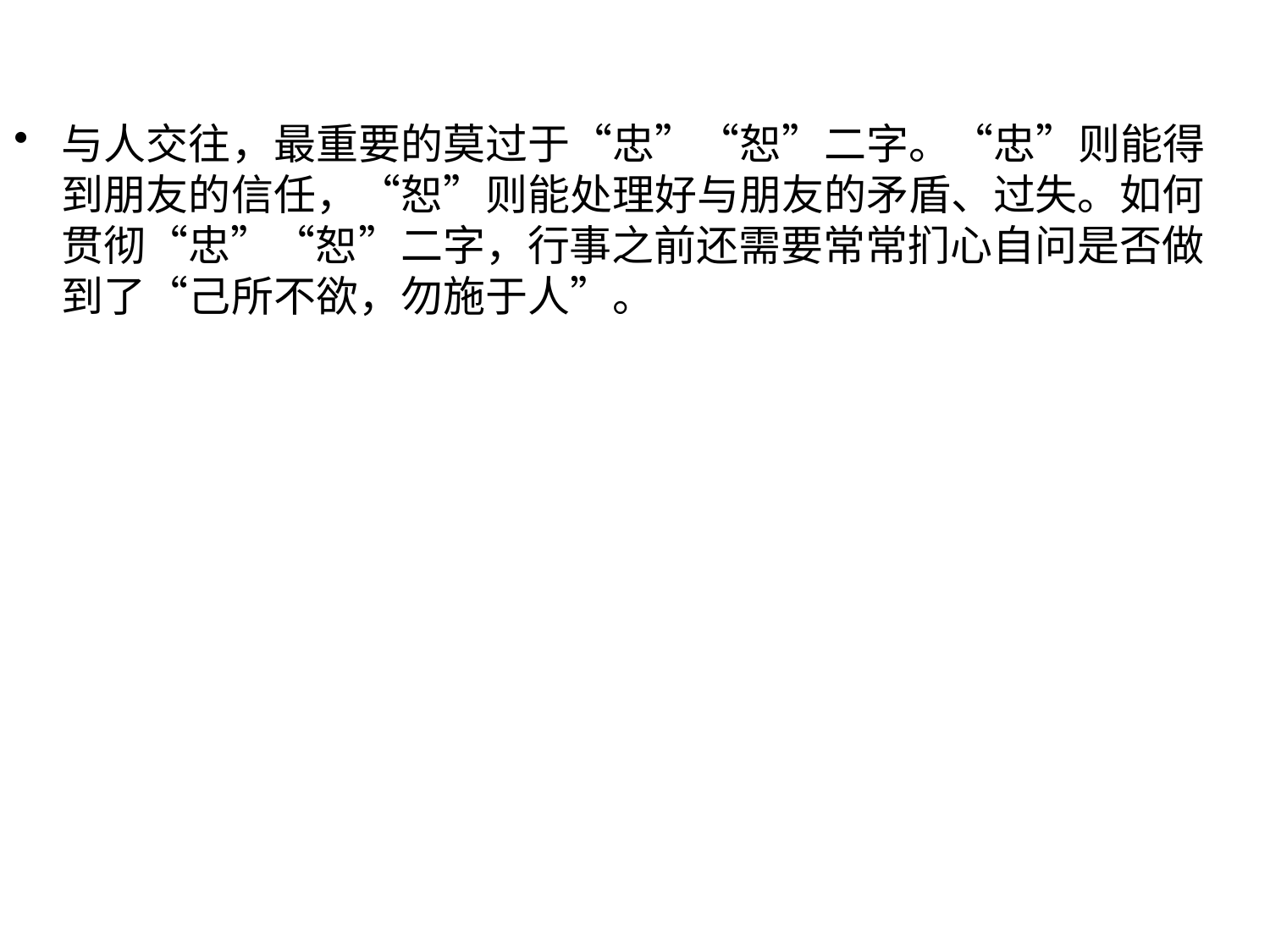

与人交往，最重要的莫过于“忠”“恕”二字。“忠”则能得到朋友的信任，“恕”则能处理好与朋友的矛盾、过失。如何贯彻“忠”“恕”二字，行事之前还需要常常扪心自问是否做到了“己所不欲，勿施于人”。
#